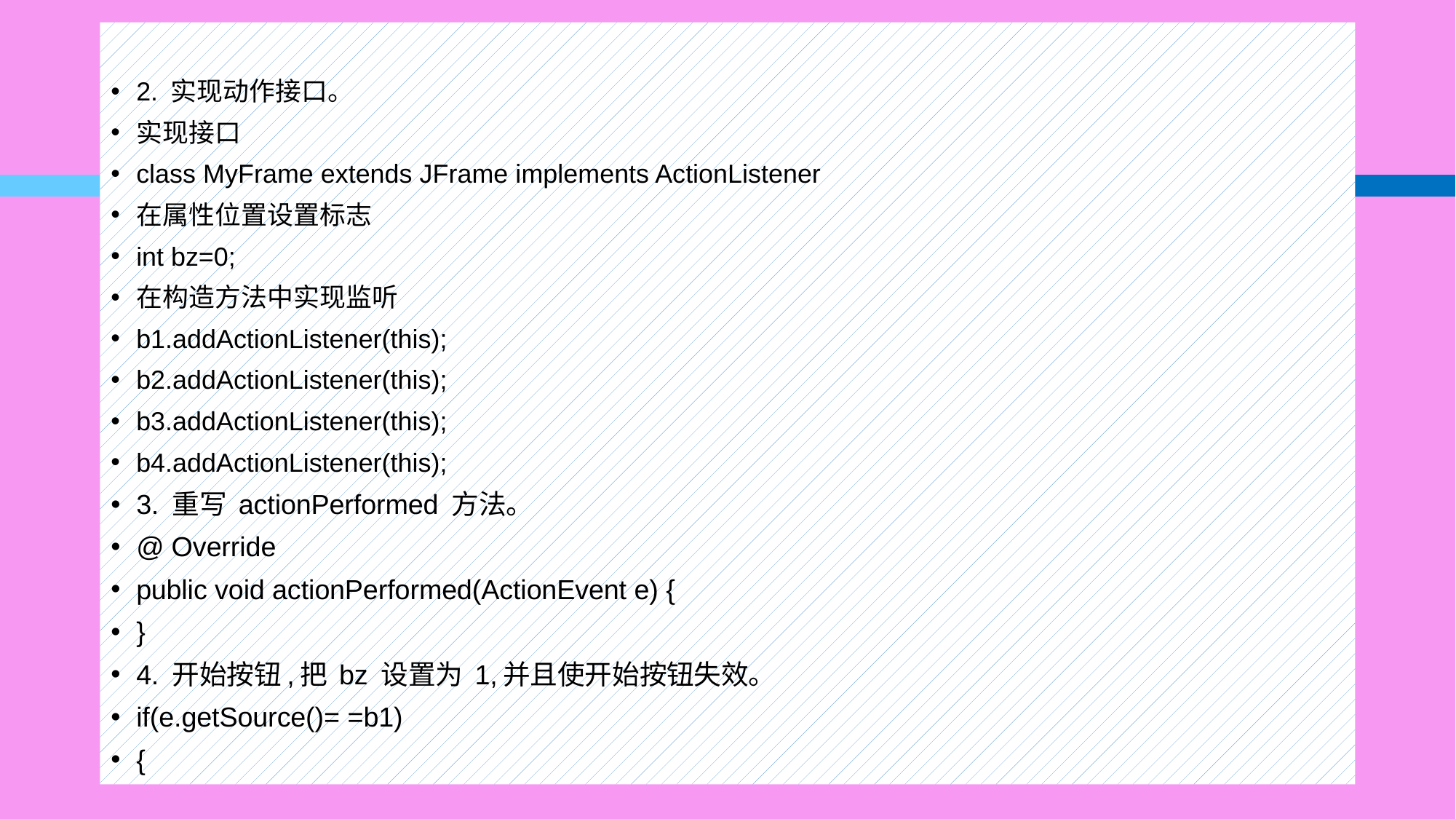

2. 实现动作接口。
实现接口
class MyFrame extends JFrame implements ActionListener
在属性位置设置标志
int bz=0;
在构造方法中实现监听
b1.addActionListener(this);
b2.addActionListener(this);
b3.addActionListener(this);
b4.addActionListener(this);
3. 重写 actionPerformed 方法。
@ Override
public void actionPerformed(ActionEvent e) {
}
4. 开始按钮,把 bz 设置为 1,并且使开始按钮失效。
if(e.getSource()= =b1)
{

#